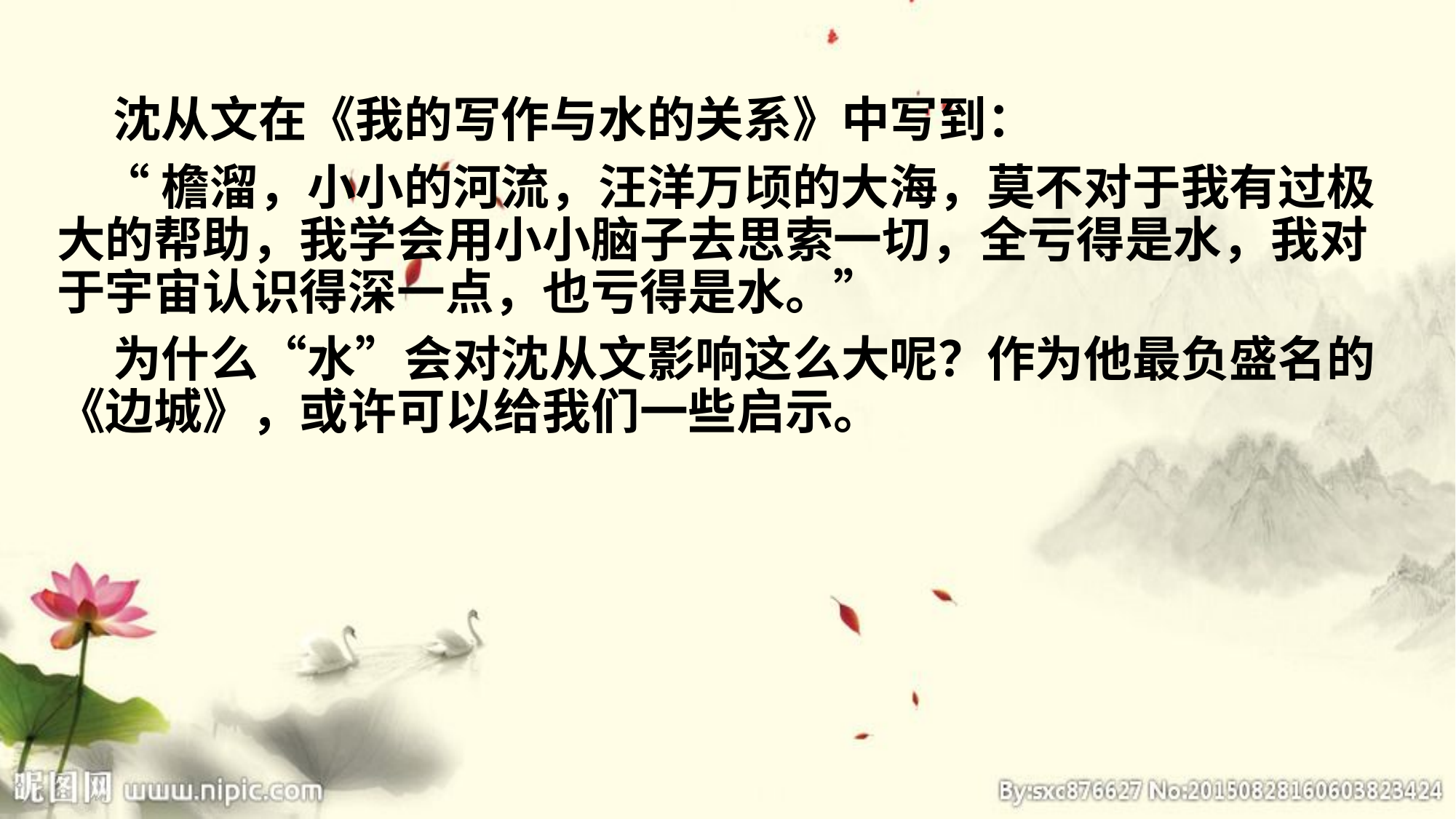

沈从文在《我的写作与水的关系》中写到：
    “檐溜，小小的河流，汪洋万顷的大海，莫不对于我有过极大的帮助，我学会用小小脑子去思索一切，全亏得是水，我对于宇宙认识得深一点，也亏得是水。”
    为什么“水”会对沈从文影响这么大呢？作为他最负盛名的《边城》，或许可以给我们一些启示。